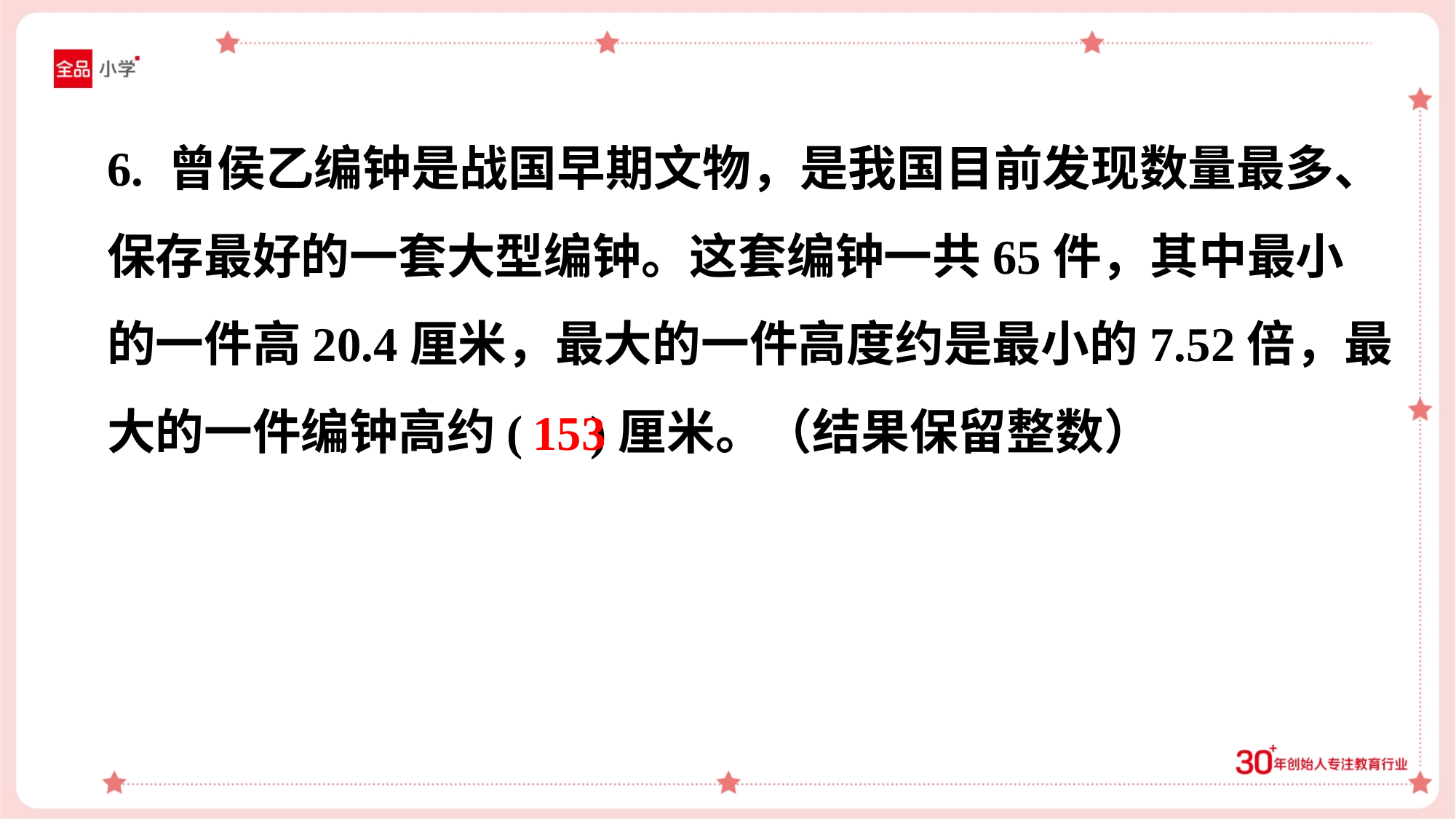

6. 曾侯乙编钟是战国早期文物，是我国目前发现数量最多、
保存最好的一套大型编钟。这套编钟一共65件，其中最小
的一件高20.4厘米，最大的一件高度约是最小的7.52倍，最
大的一件编钟高约(     )厘米。（结果保留整数）
153